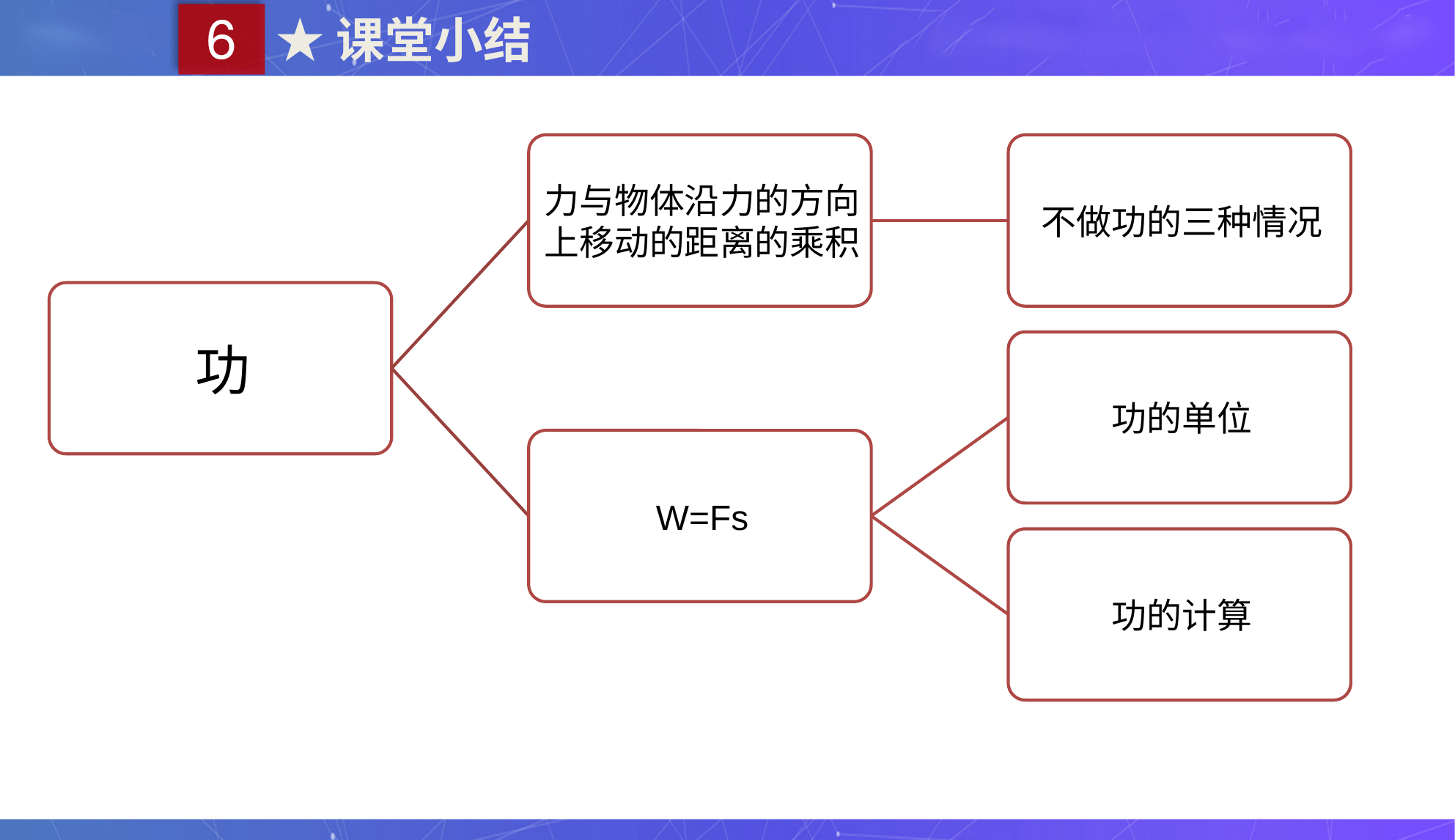

6
★课堂小结
功

力与物体沿力的方向上移动的距离的乘积

不做功的三种情况

W=Fs

功的单位

功的计算